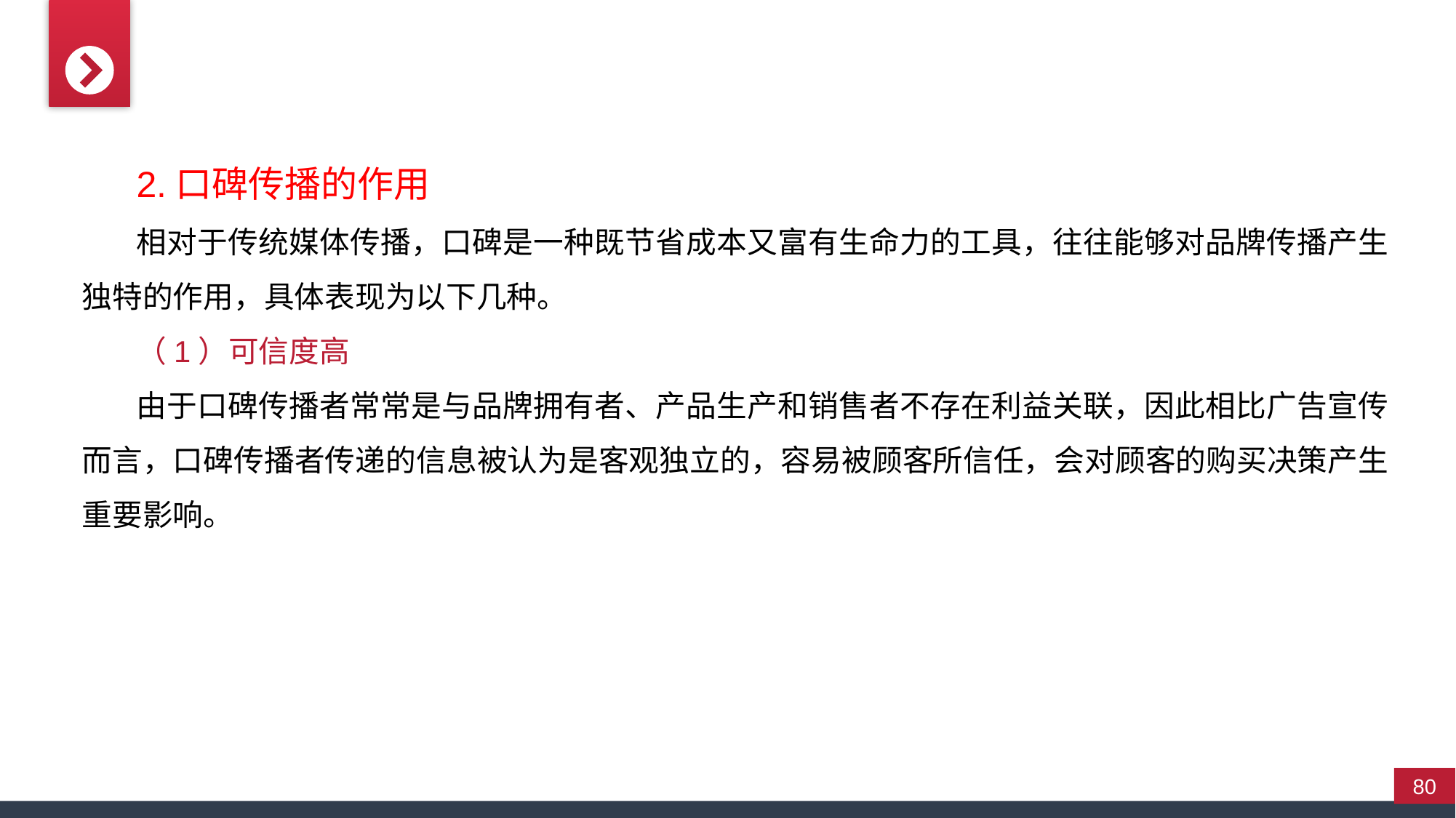

2.口碑传播的作用
相对于传统媒体传播，口碑是一种既节省成本又富有生命力的工具，往往能够对品牌传播产生独特的作用，具体表现为以下几种。
（1）可信度高
由于口碑传播者常常是与品牌拥有者、产品生产和销售者不存在利益关联，因此相比广告宣传而言，口碑传播者传递的信息被认为是客观独立的，容易被顾客所信任，会对顾客的购买决策产生重要影响。